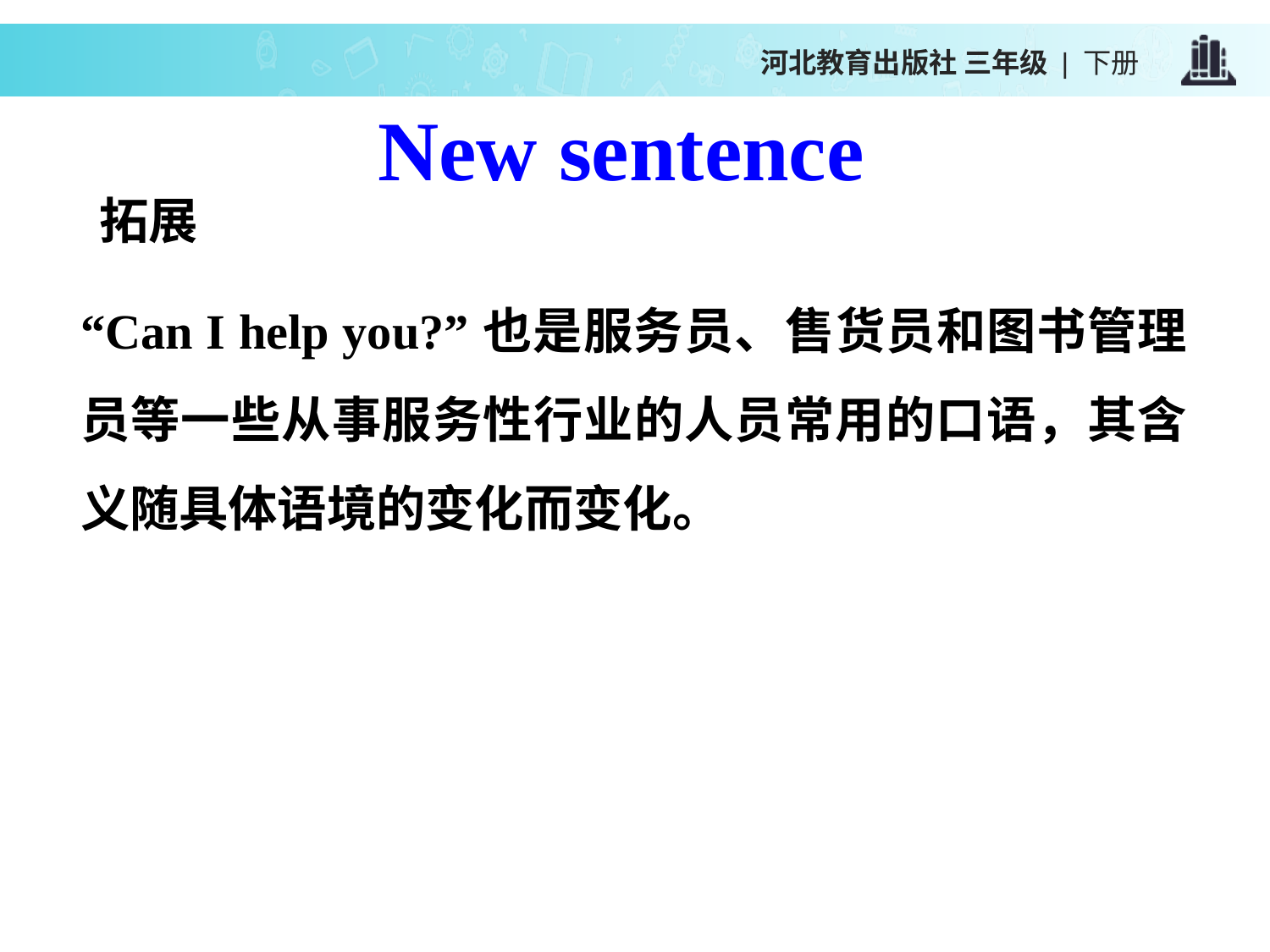

河北教育出版社 三年级 | 下册
New sentence
拓展
“Can I help you?”也是服务员、售货员和图书管理员等一些从事服务性行业的人员常用的口语，其含义随具体语境的变化而变化。